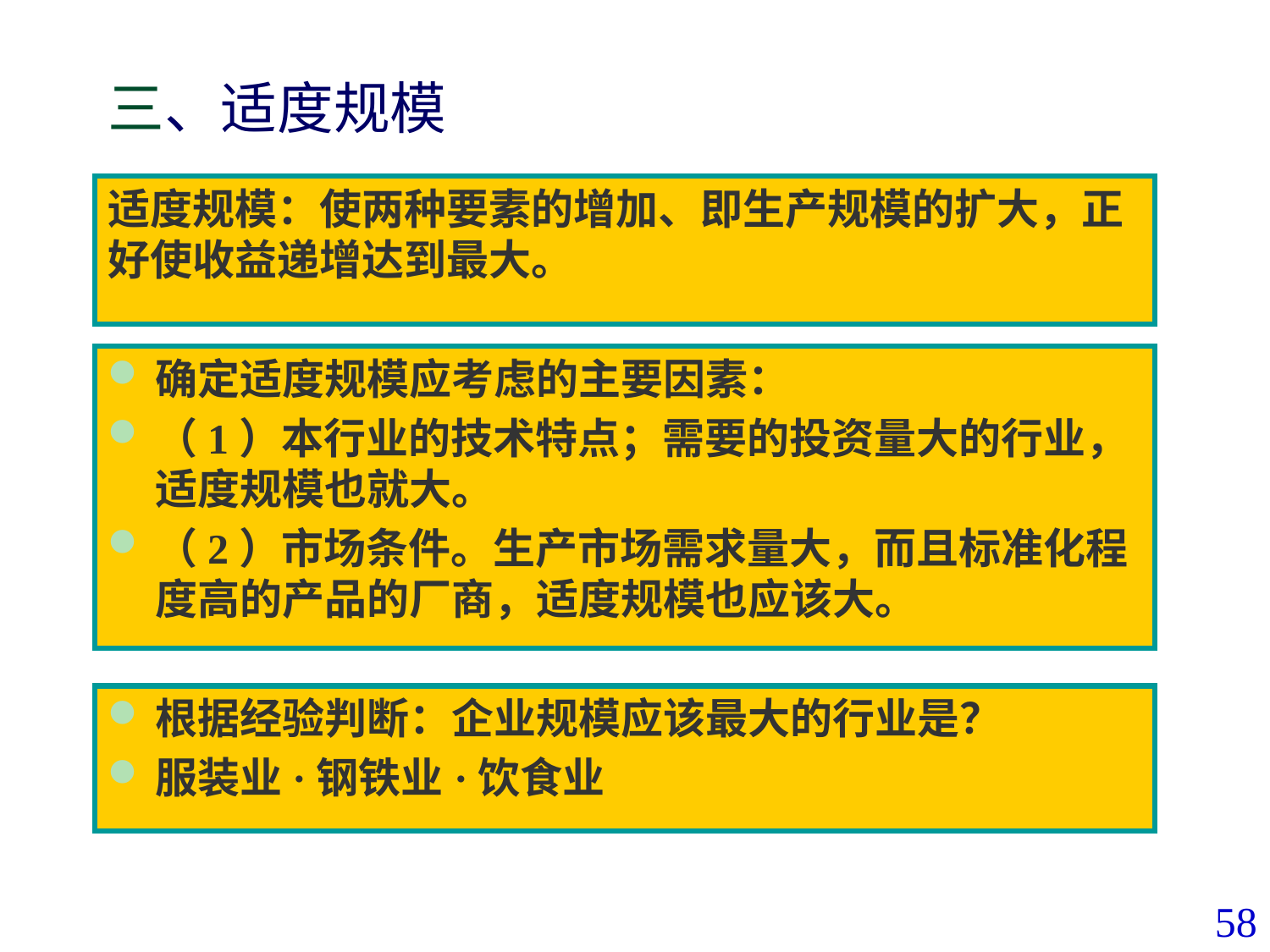

# 三、适度规模
适度规模：使两种要素的增加、即生产规模的扩大，正好使收益递增达到最大。
确定适度规模应考虑的主要因素：
（1）本行业的技术特点；需要的投资量大的行业，适度规模也就大。
（2）市场条件。生产市场需求量大，而且标准化程度高的产品的厂商，适度规模也应该大。
根据经验判断：企业规模应该最大的行业是？
服装业·钢铁业·饮食业
58